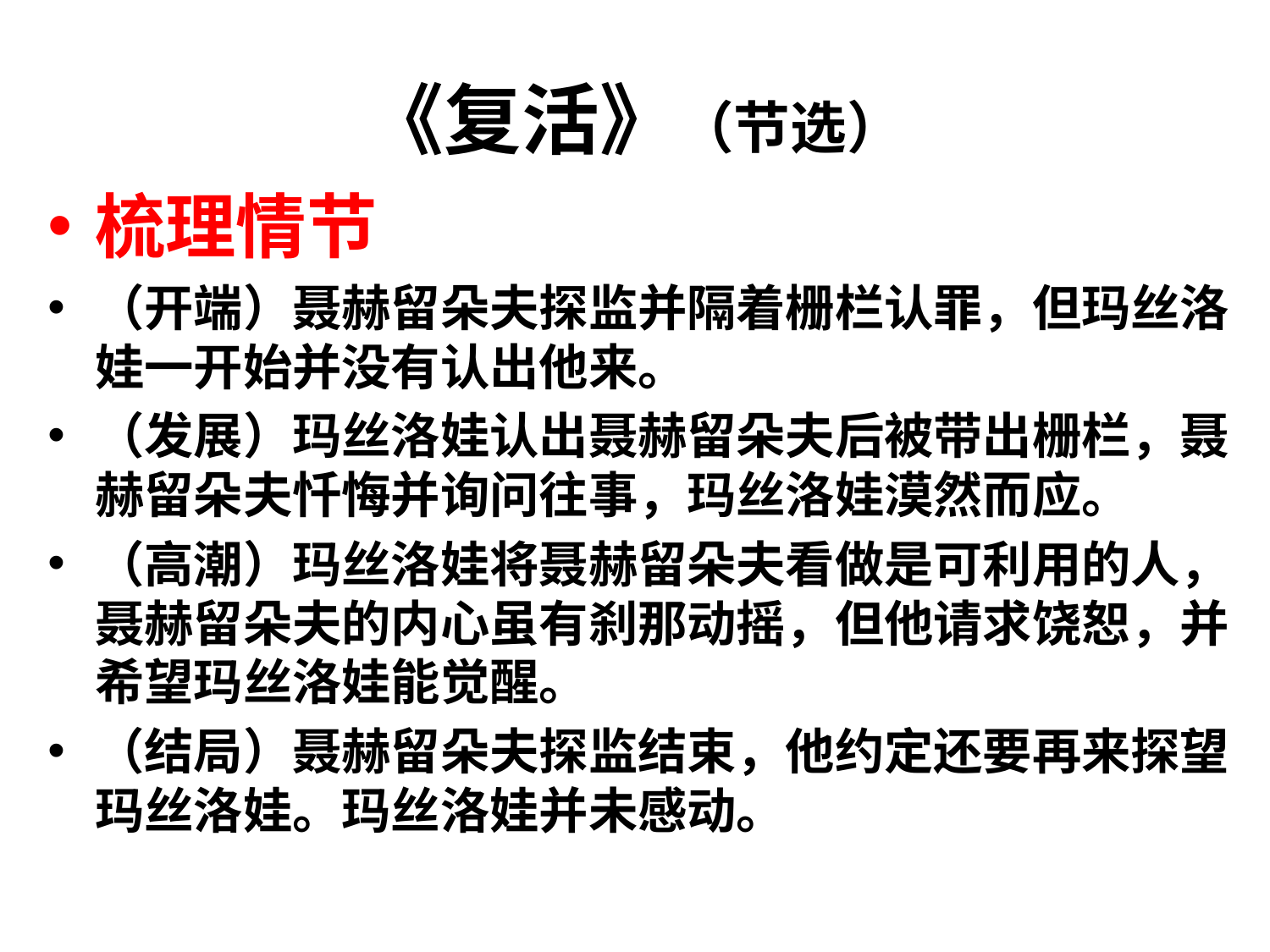

# 《复活》（节选）
梳理情节
（开端）聂赫留朵夫探监并隔着栅栏认罪，但玛丝洛娃一开始并没有认出他来。
（发展）玛丝洛娃认出聂赫留朵夫后被带出栅栏，聂赫留朵夫忏悔并询问往事，玛丝洛娃漠然而应。
（高潮）玛丝洛娃将聂赫留朵夫看做是可利用的人，聂赫留朵夫的内心虽有刹那动摇，但他请求饶恕，并希望玛丝洛娃能觉醒。
（结局）聂赫留朵夫探监结束，他约定还要再来探望玛丝洛娃。玛丝洛娃并未感动。